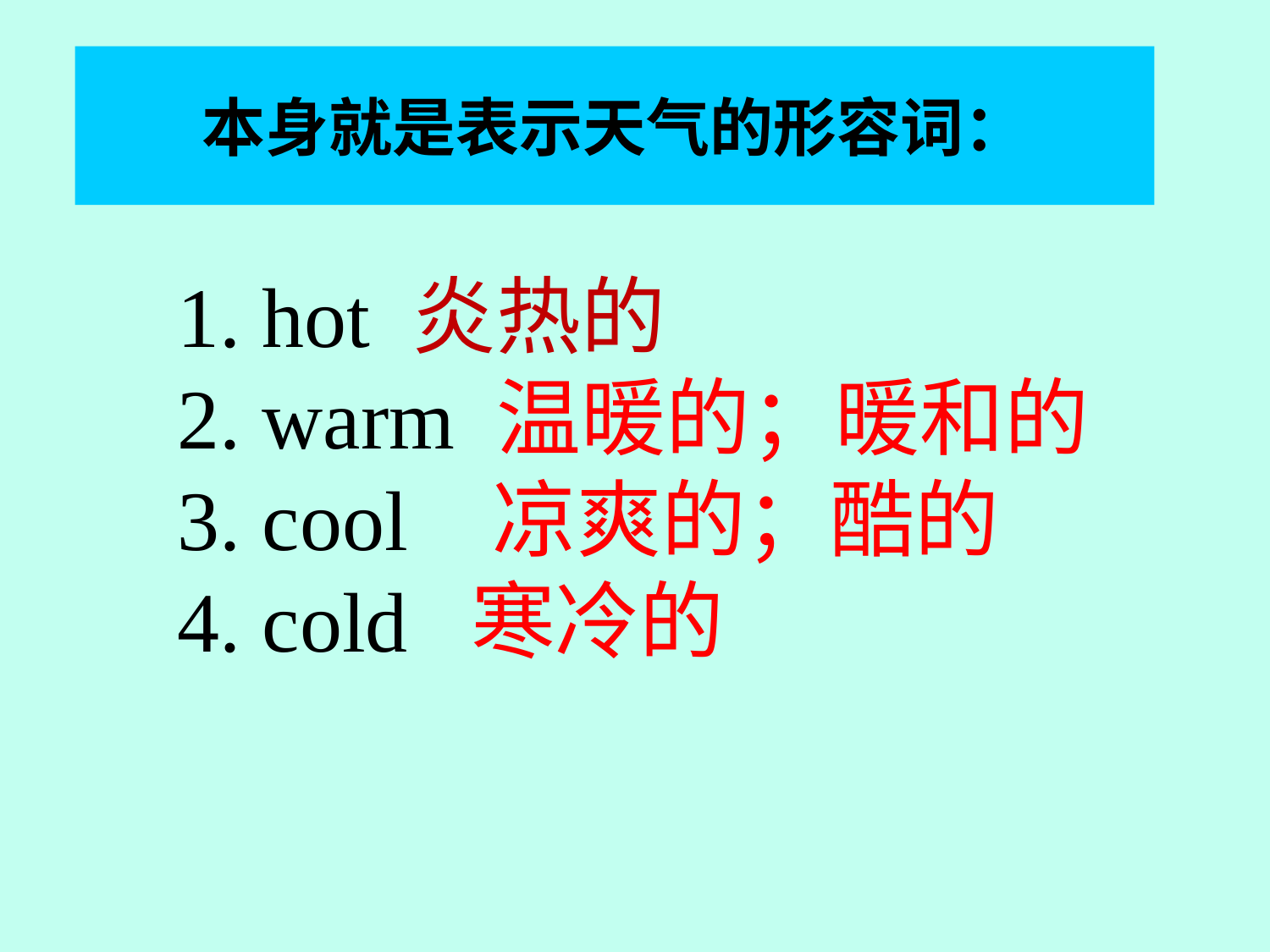

本身就是表示天气的形容词：
1. hot 炎热的
2. warm 温暖的；暖和的
3. cool   凉爽的；酷的
4. cold  寒冷的